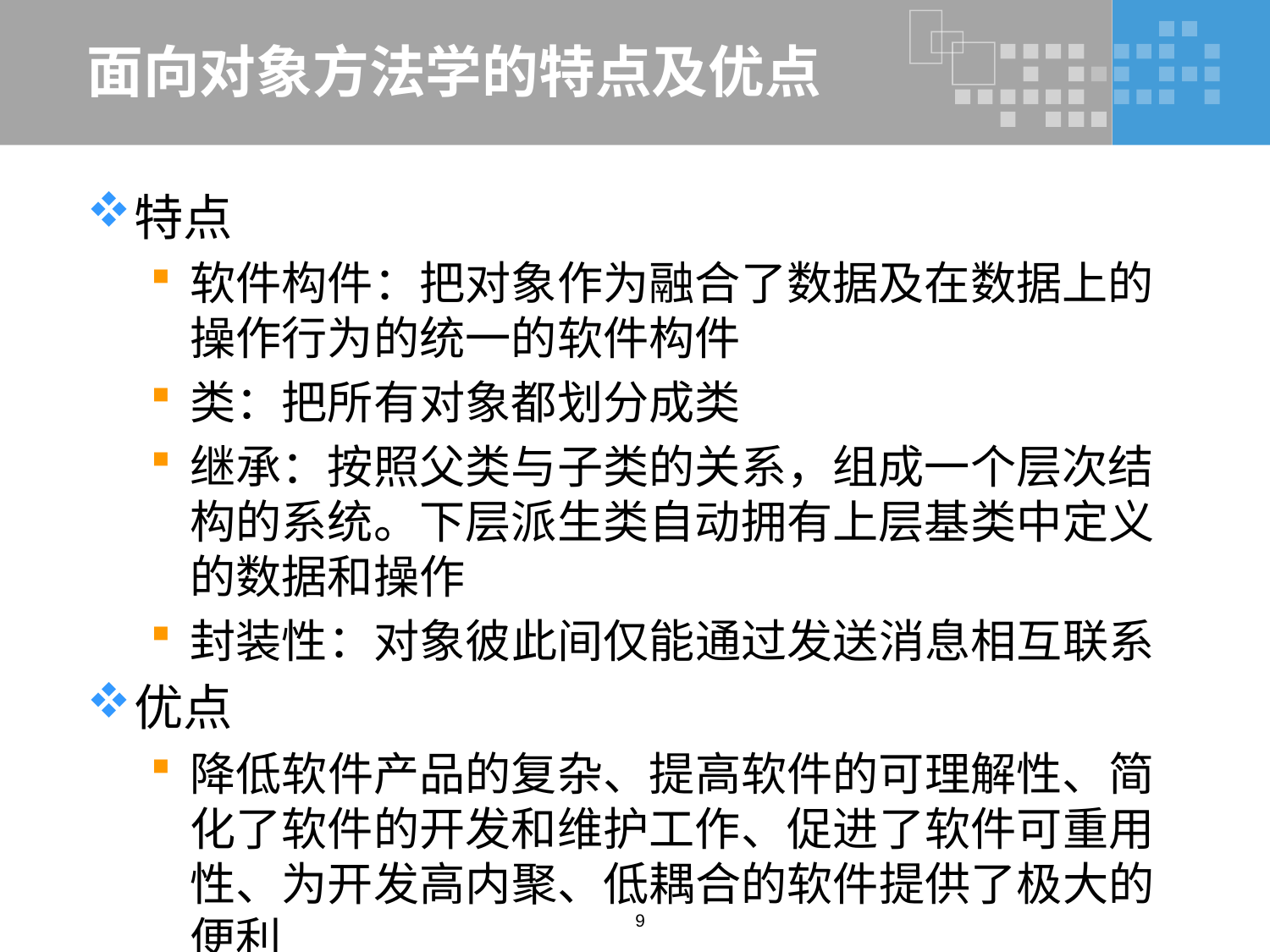

# 面向对象方法学的特点及优点
特点
软件构件：把对象作为融合了数据及在数据上的操作行为的统一的软件构件
类：把所有对象都划分成类
继承：按照父类与子类的关系，组成一个层次结构的系统。下层派生类自动拥有上层基类中定义的数据和操作
封装性：对象彼此间仅能通过发送消息相互联系
优点
降低软件产品的复杂、提高软件的可理解性、简化了软件的开发和维护工作、促进了软件可重用性、为开发高内聚、低耦合的软件提供了极大的便利

9